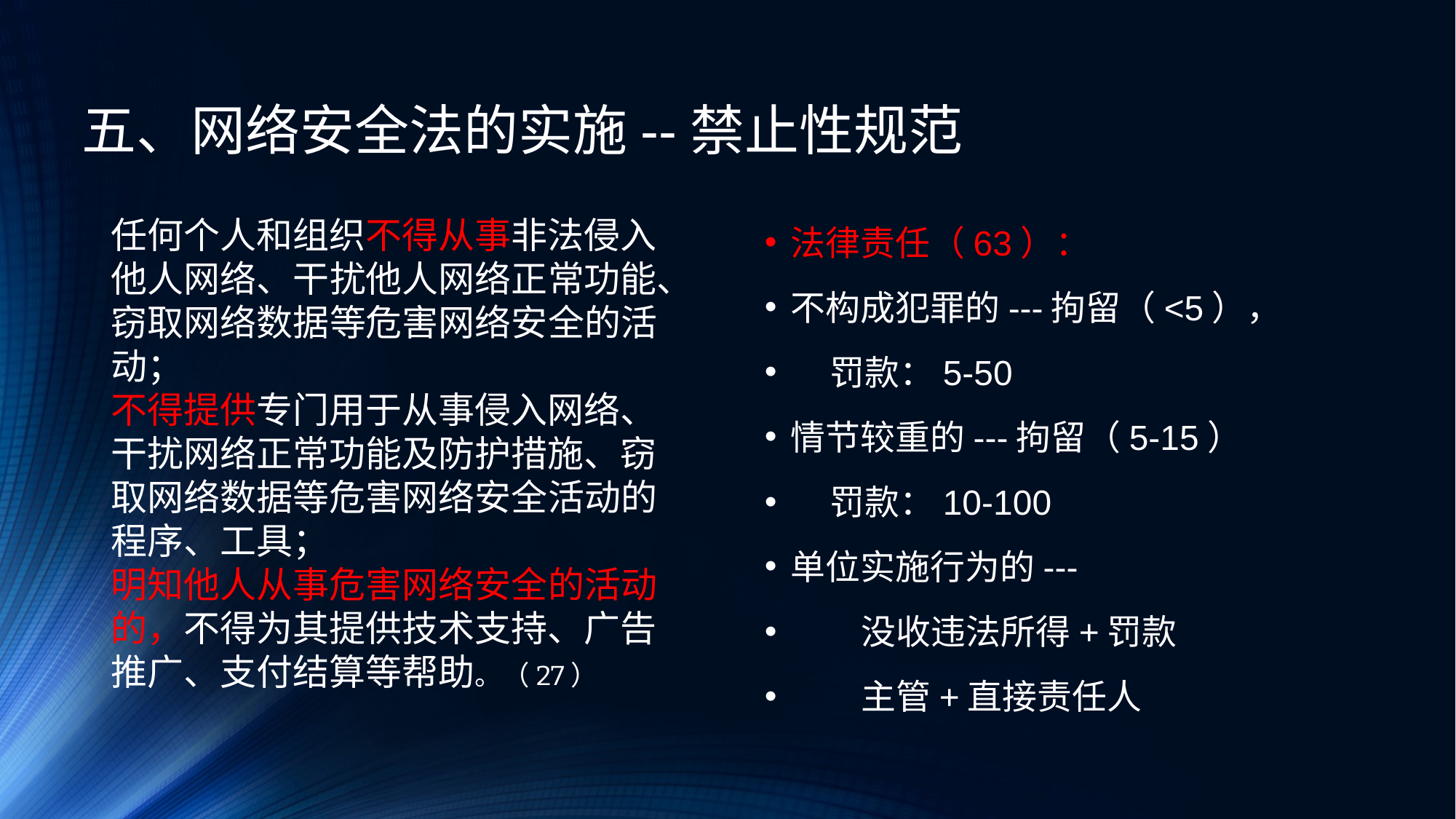

五、网络安全法的实施--禁止性规范
任何个人和组织不得从事非法侵入他人网络、干扰他人网络正常功能、窃取网络数据等危害网络安全的活动；
不得提供专门用于从事侵入网络、干扰网络正常功能及防护措施、窃取网络数据等危害网络安全活动的程序、工具；
明知他人从事危害网络安全的活动的，不得为其提供技术支持、广告推广、支付结算等帮助。（27）
法律责任（63）：
不构成犯罪的---拘留（<5），
    罚款：5-50
情节较重的---拘留（5-15）
    罚款：10-100
单位实施行为的---
        没收违法所得+罚款
        主管+直接责任人